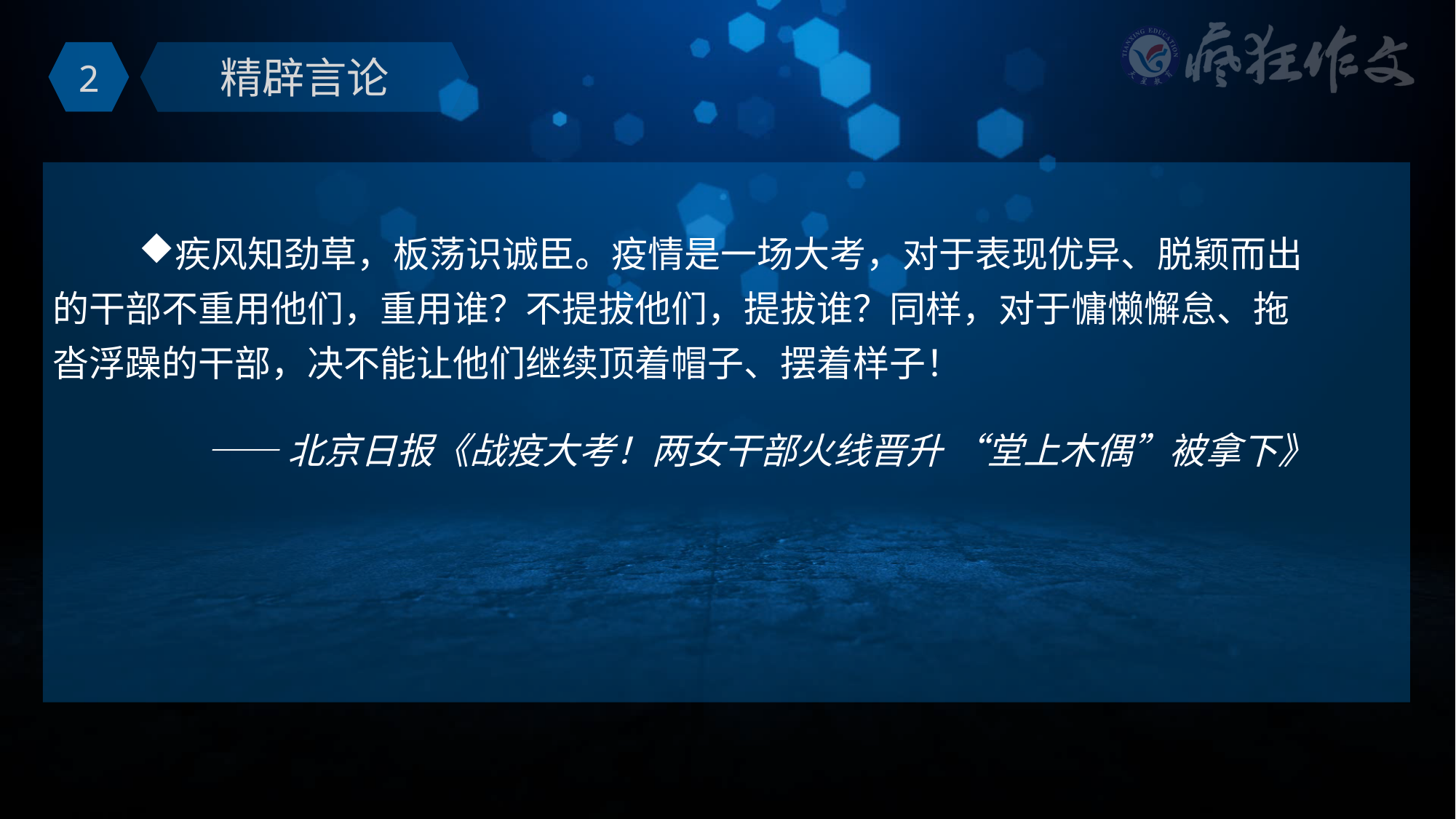

2
精辟言论

疾风知劲草，板荡识诚臣。疫情是一场大考，对于表现优异、脱颖而出的干部不重用他们，重用谁？不提拔他们，提拔谁？同样，对于慵懒懈怠、拖沓浮躁的干部，决不能让他们继续顶着帽子、摆着样子！

——北京日报《战疫大考！两女干部火线晋升 “堂上木偶”被拿下》